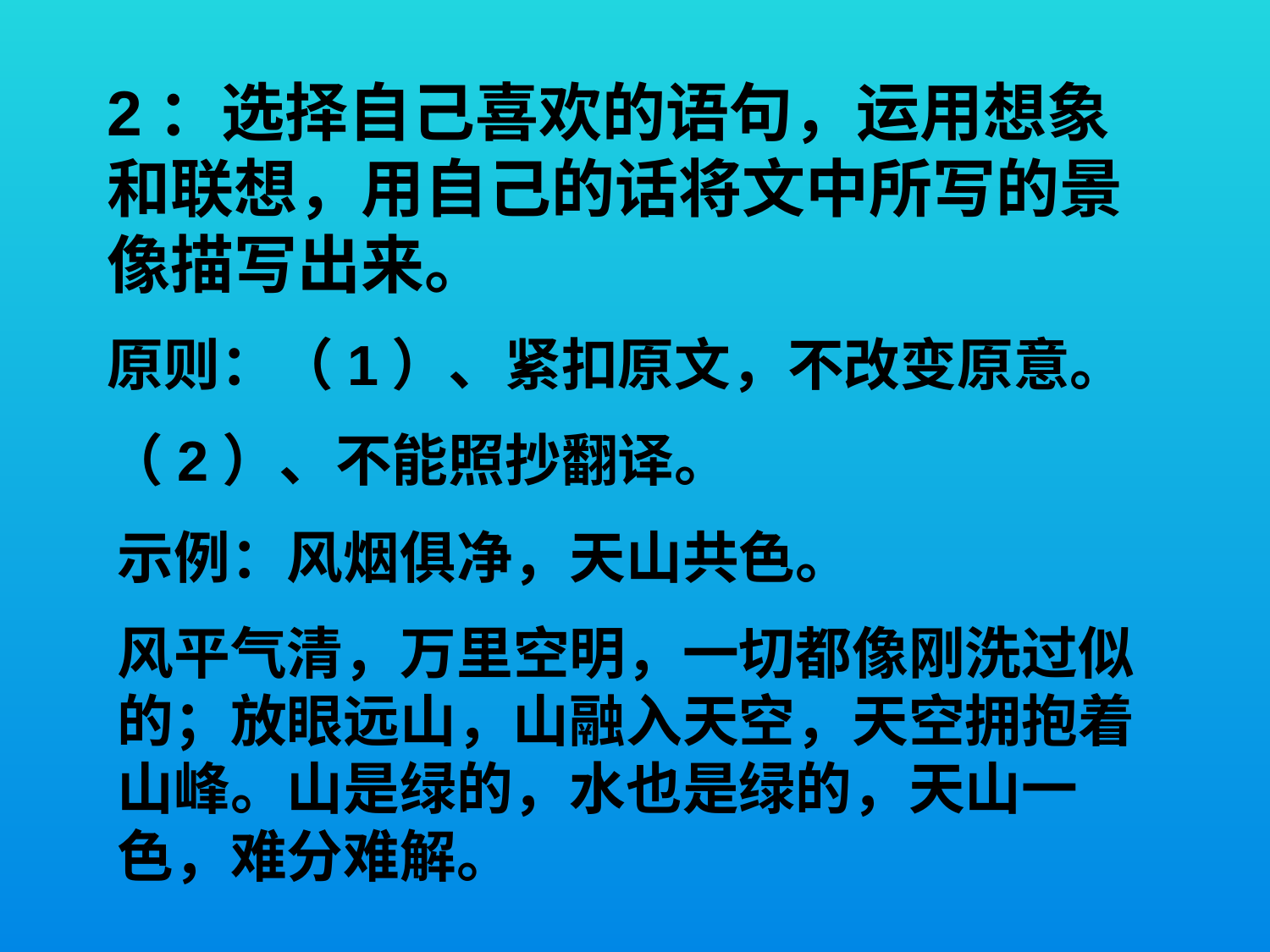

2：选择自己喜欢的语句，运用想象和联想，用自己的话将文中所写的景像描写出来。
原则：（1）、紧扣原文，不改变原意。
（2）、不能照抄翻译。
示例：风烟俱净，天山共色。
风平气清，万里空明，一切都像刚洗过似的；放眼远山，山融入天空，天空拥抱着山峰。山是绿的，水也是绿的，天山一色，难分难解。